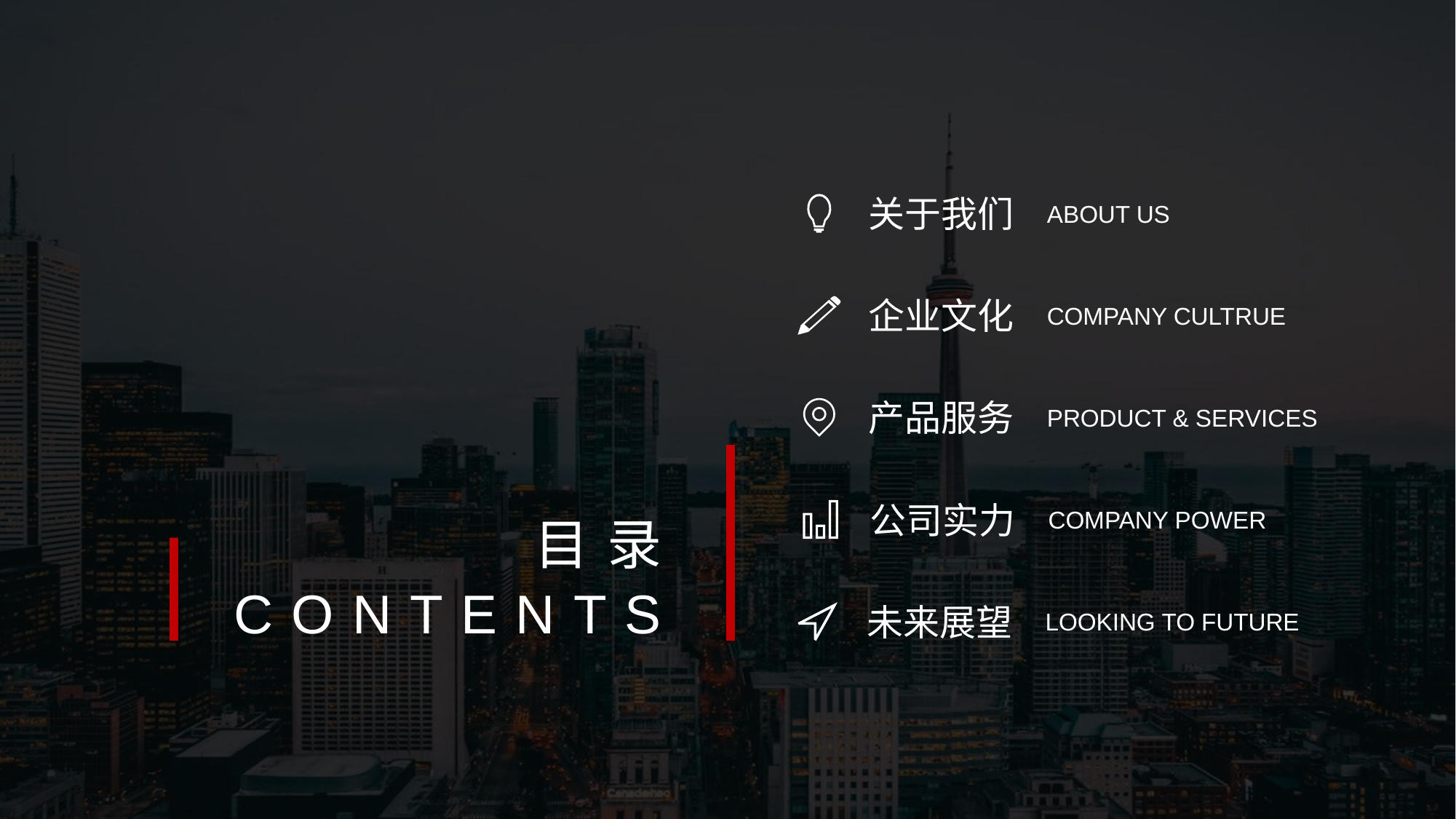

关于我们
ABOUT US

企业文化
COMPANY CULTRUE

产品服务
PRODUCT & SERVICES

目录
公司实力
COMPANY POWER

CONTENTS
未来展望
LOOKING TO FUTURE